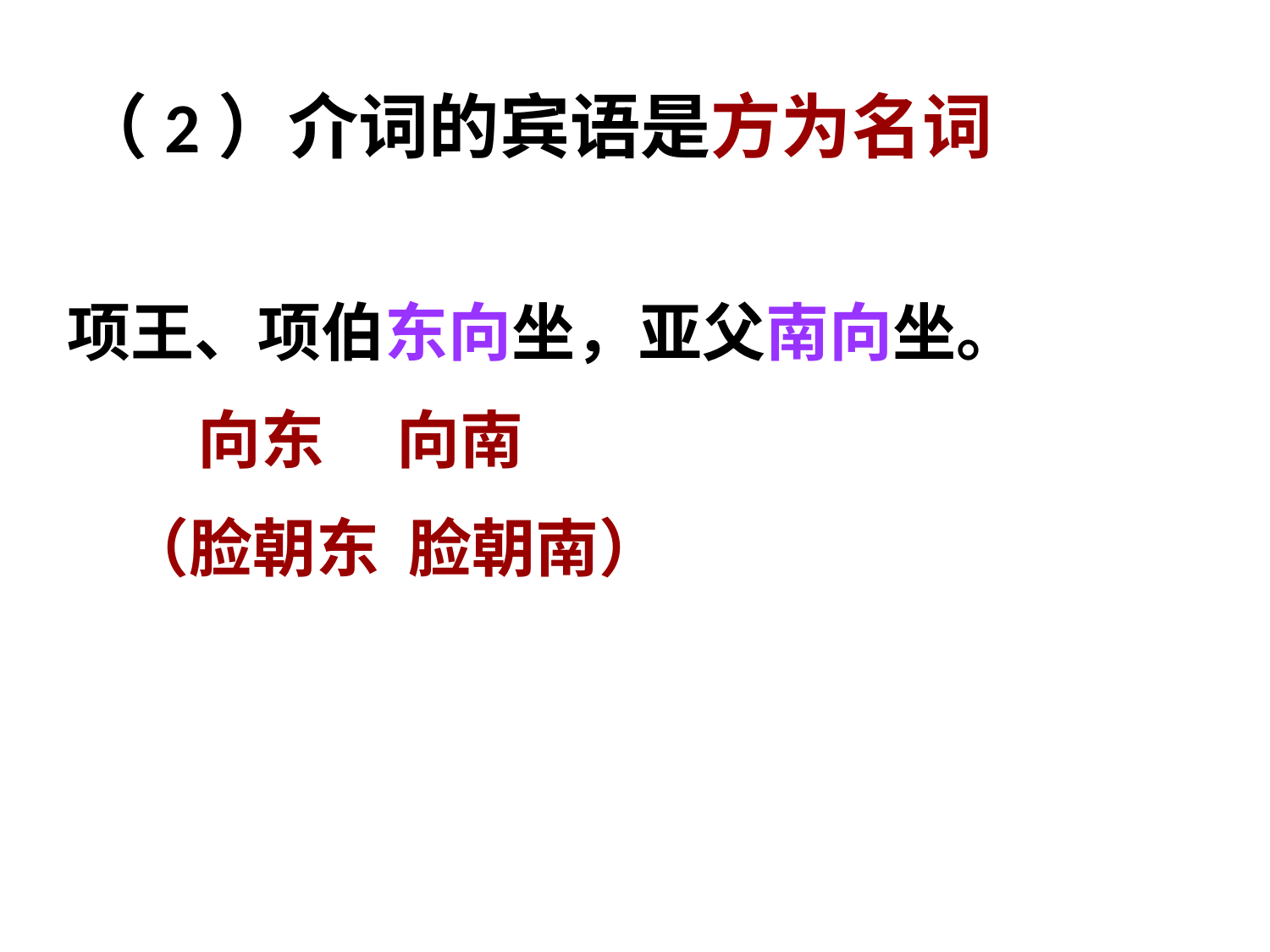

（2）介词的宾语是方为名词
项王、项伯东向坐，亚父南向坐。
        向东     向南
   （脸朝东  脸朝南）